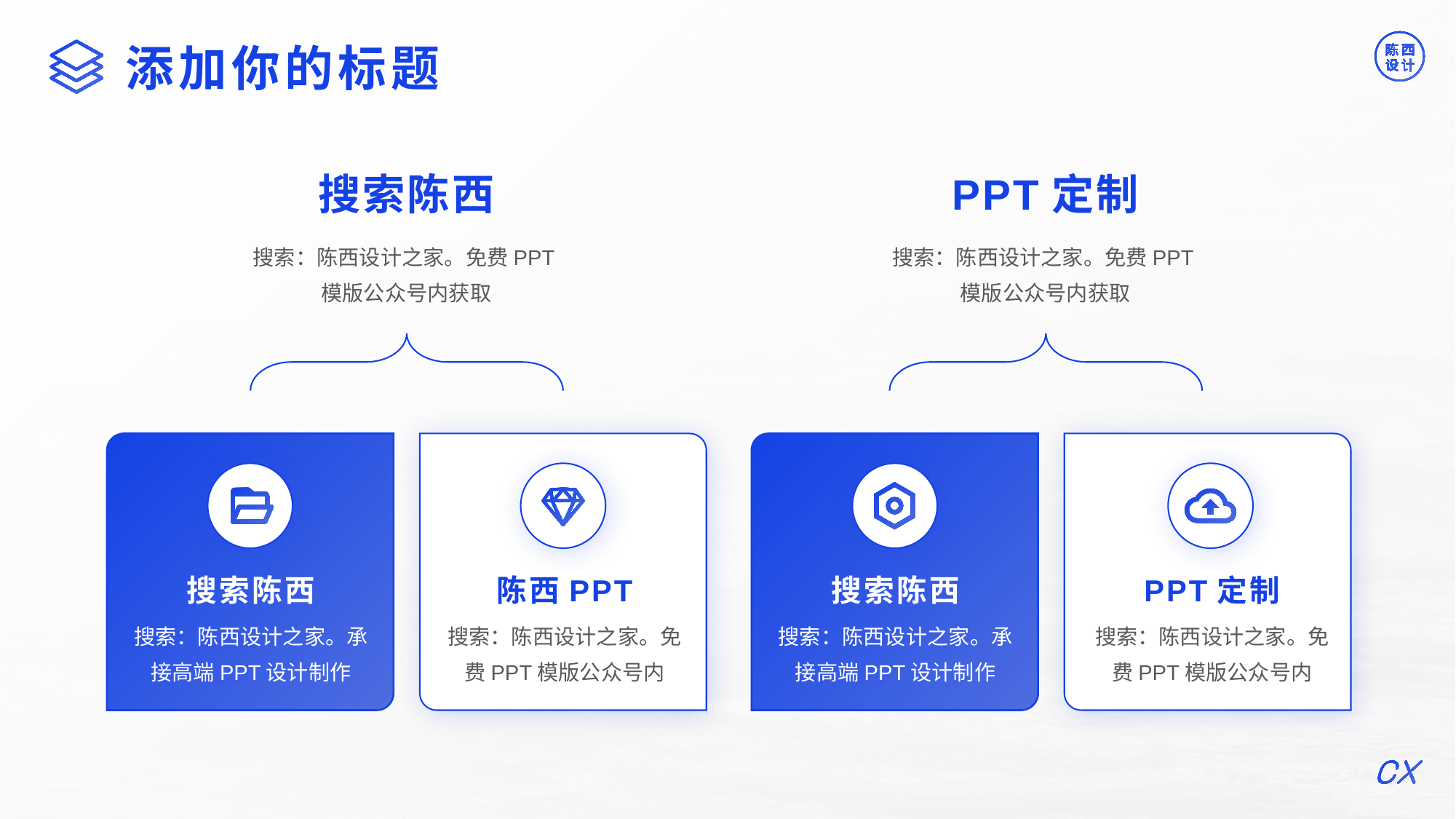

©版权所有：陈西设计之家(微信号：2090298045）
©版权所属公司：合肥陈西文化传媒科技有限公司

添加你的标题

搜索陈西
PPT定制

搜索：陈西设计之家。免费PPT模版公众号内获取
搜索：陈西设计之家。免费PPT模版公众号内获取

搜索陈西
陈西PPT
搜索陈西
PPT定制
搜索：陈西设计之家。承接高端PPT设计制作
搜索：陈西设计之家。免费PPT模版公众号内
搜索：陈西设计之家。承接高端PPT设计制作
搜索：陈西设计之家。免费PPT模版公众号内

©版权所有：陈西设计之家(微信号：2090298045）
©版权所属公司：合肥陈西文化传媒科技有限公司